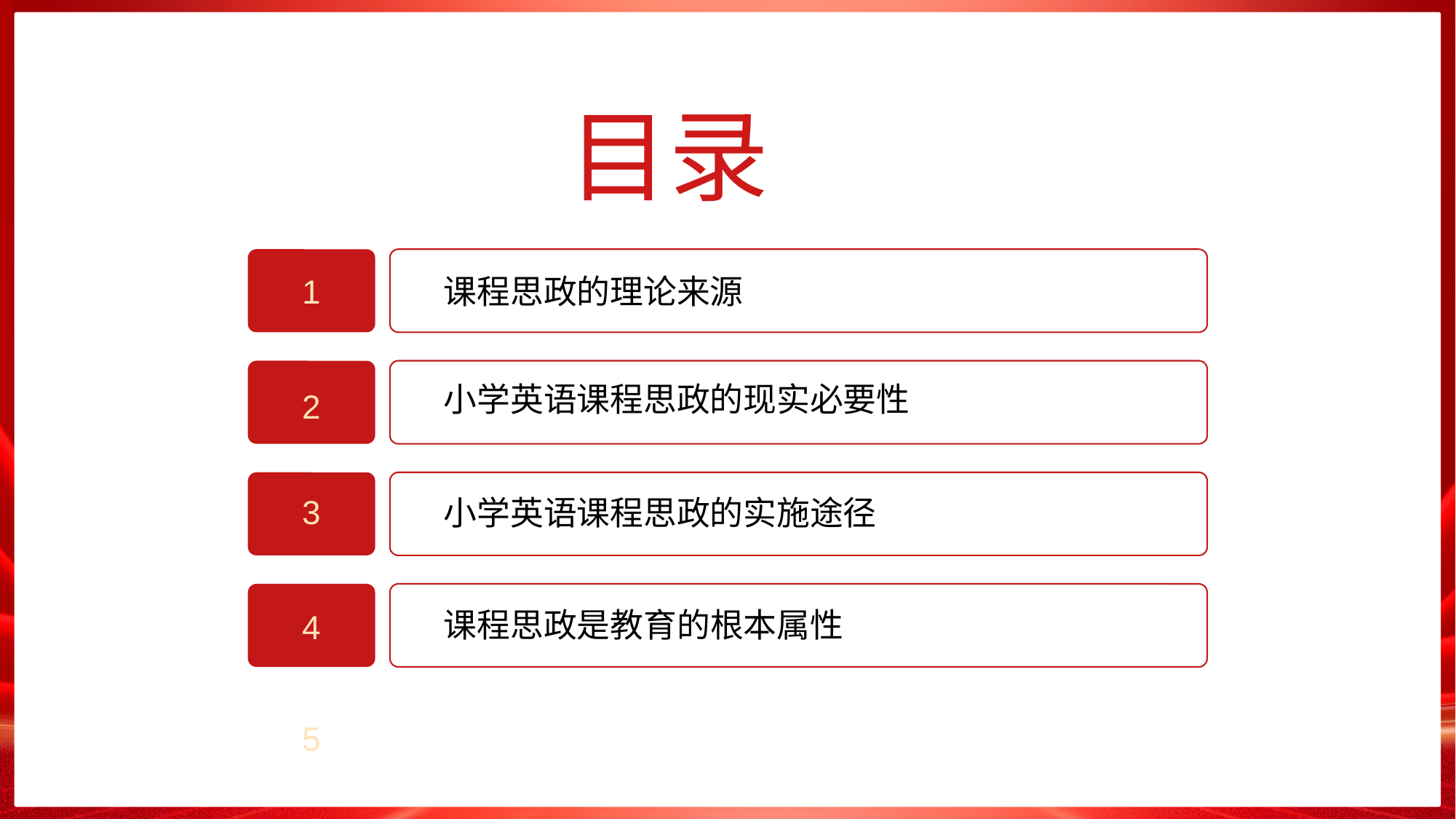

目录

1
课程思政的理论来源

小学英语课程思政的现实必要性
2

3
小学英语课程思政的实施途径

课程思政是教育的根本属性
4

5